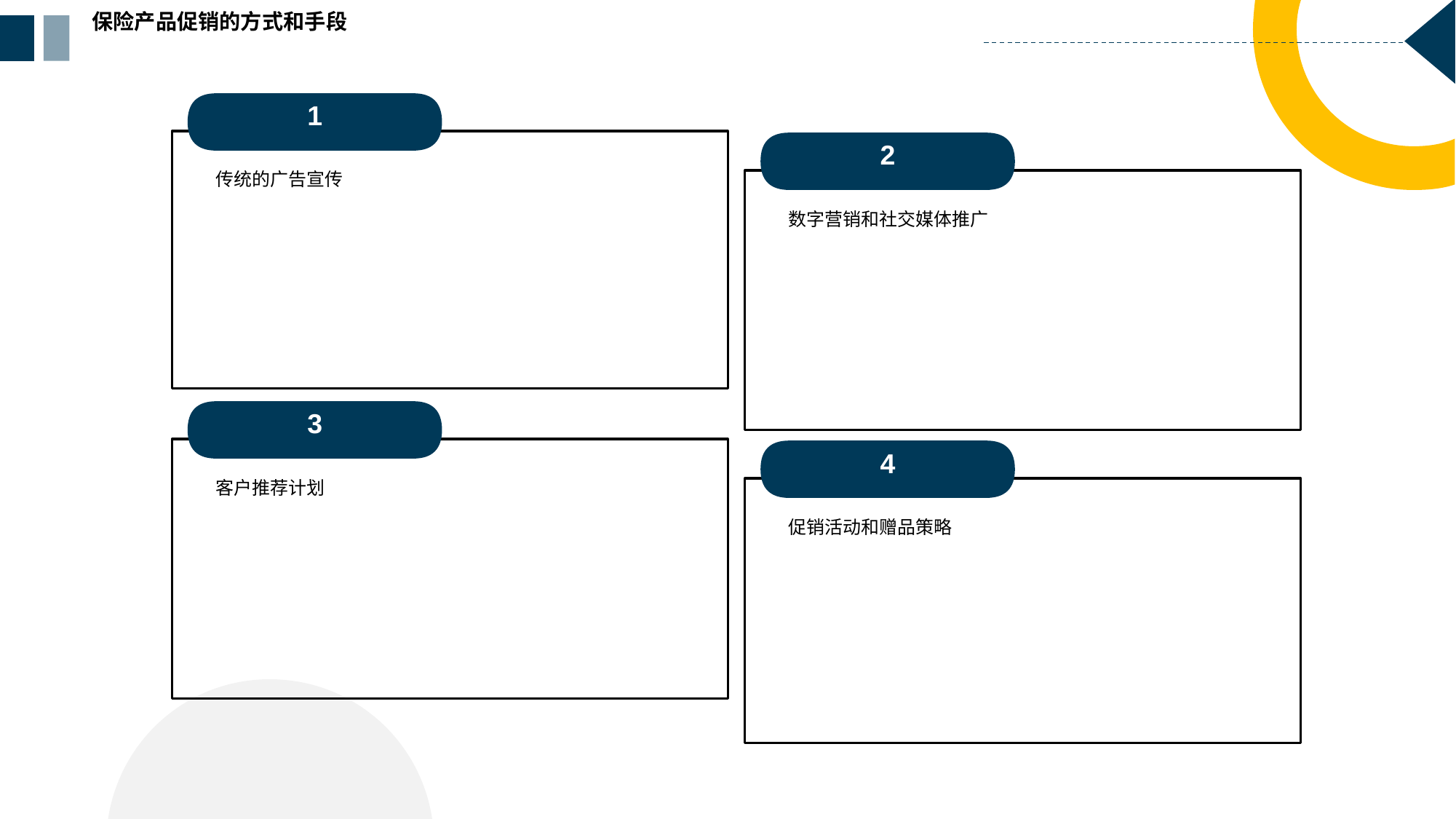

保险产品促销的方式和手段

1

2

传统的广告宣传

数字营销和社交媒体推广

3

4

客户推荐计划

促销活动和赠品策略